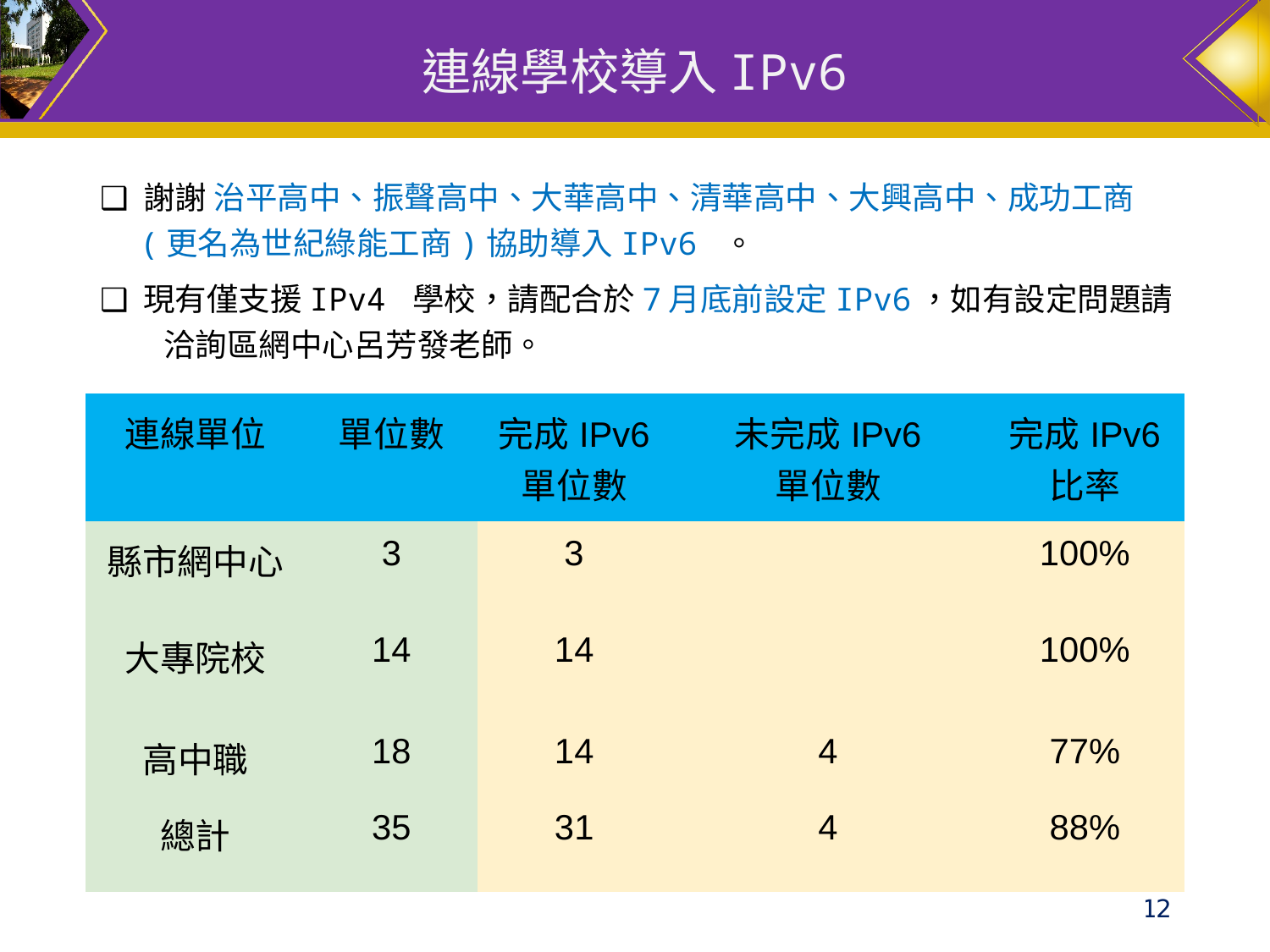

# 連線學校導入IPv6
❑ 謝謝 治平高中、振聲高中、大華高中、清華高中、大興高中、成功工商(更名為世紀綠能工商)協助導入IPv6 。
❑ 現有僅支援IPv4 學校，請配合於7月底前設定IPv6，如有設定問題請洽詢區網中心呂芳發老師。
| 連線單位 | 單位數 | 完成IPv6 單位數 | 未完成IPv6 單位數 | 完成IPv6 比率 |
| --- | --- | --- | --- | --- |
| 縣市網中心 | 3 | 3 |  | 100% |
| 大專院校 | 14 | 14 |  | 100% |
| 高中職 | 18 | 14 | 4 | 77% |
| 總計 | 35 | 31 | 4 | 88% |
12